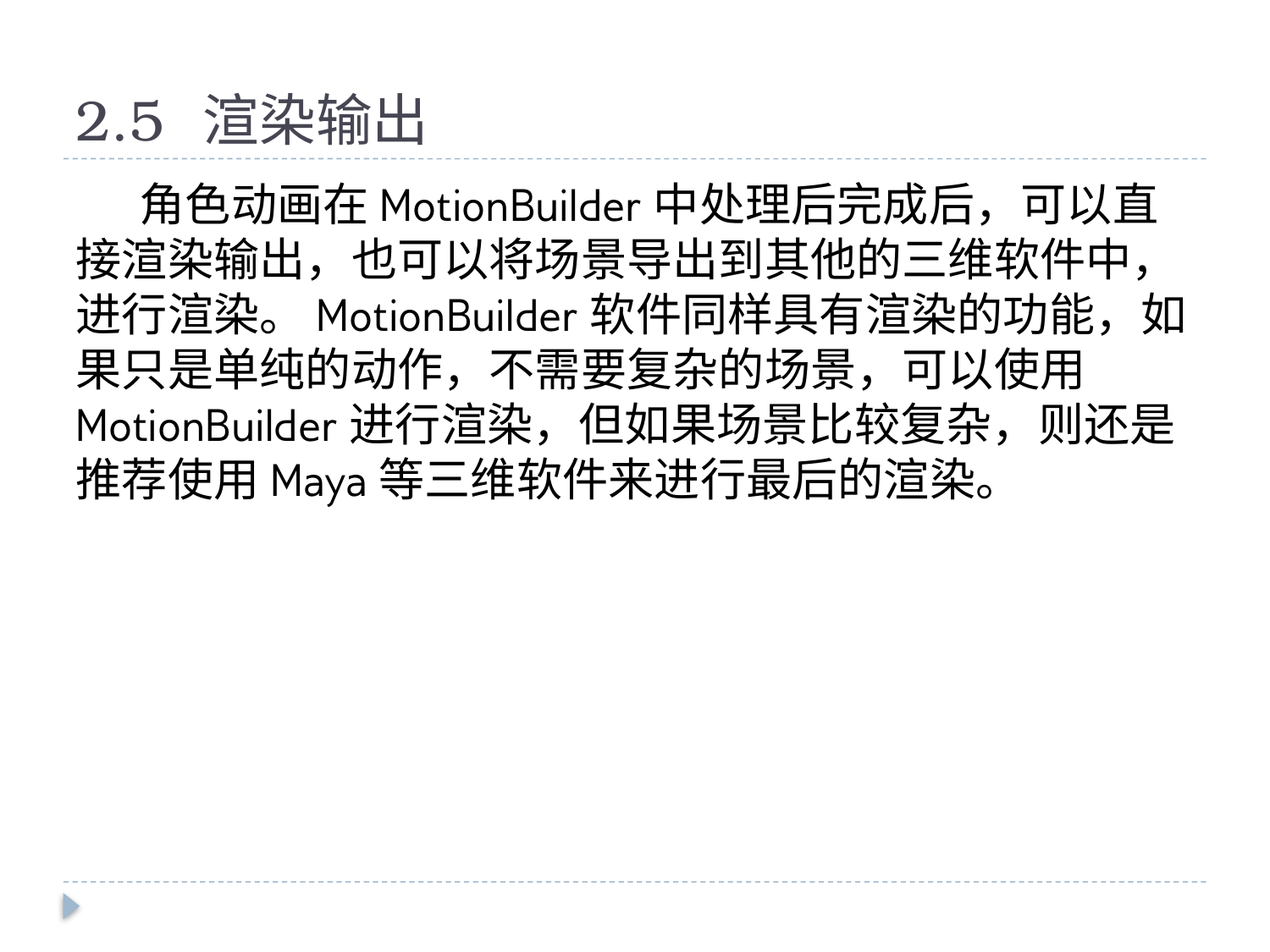

# 2.5	渲染输出
角色动画在MotionBuilder中处理后完成后，可以直接渲染输出，也可以将场景导出到其他的三维软件中，进行渲染。MotionBuilder软件同样具有渲染的功能，如果只是单纯的动作，不需要复杂的场景，可以使用MotionBuilder进行渲染，但如果场景比较复杂，则还是推荐使用Maya等三维软件来进行最后的渲染。